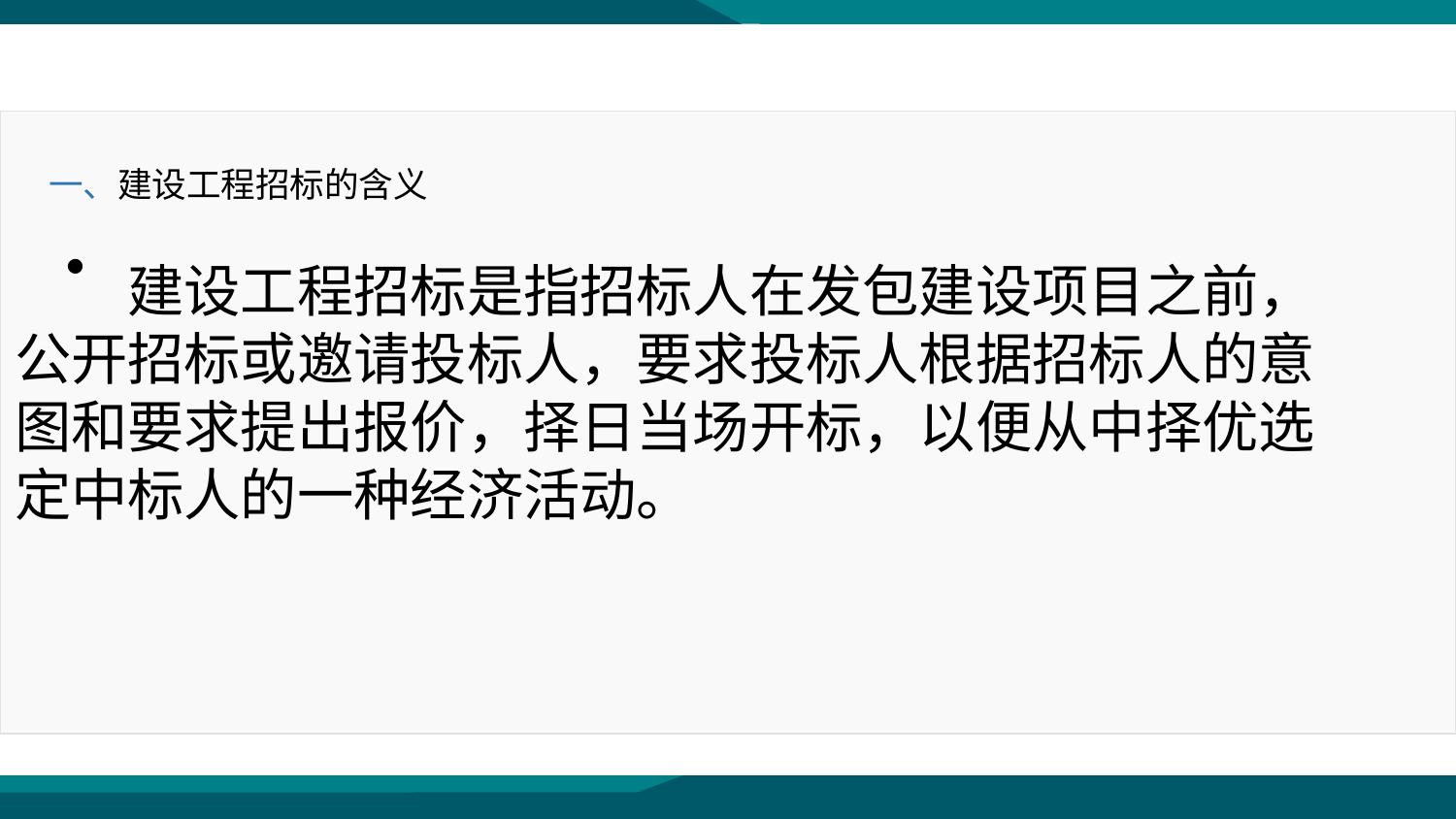

一、建设工程招标的含义

　　建设工程招标是指招标人在发包建设项目之前，公开招标或邀请投标人，要求投标人根据招标人的意图和要求提出报价，择日当场开标，以便从中择优选定中标人的一种经济活动。